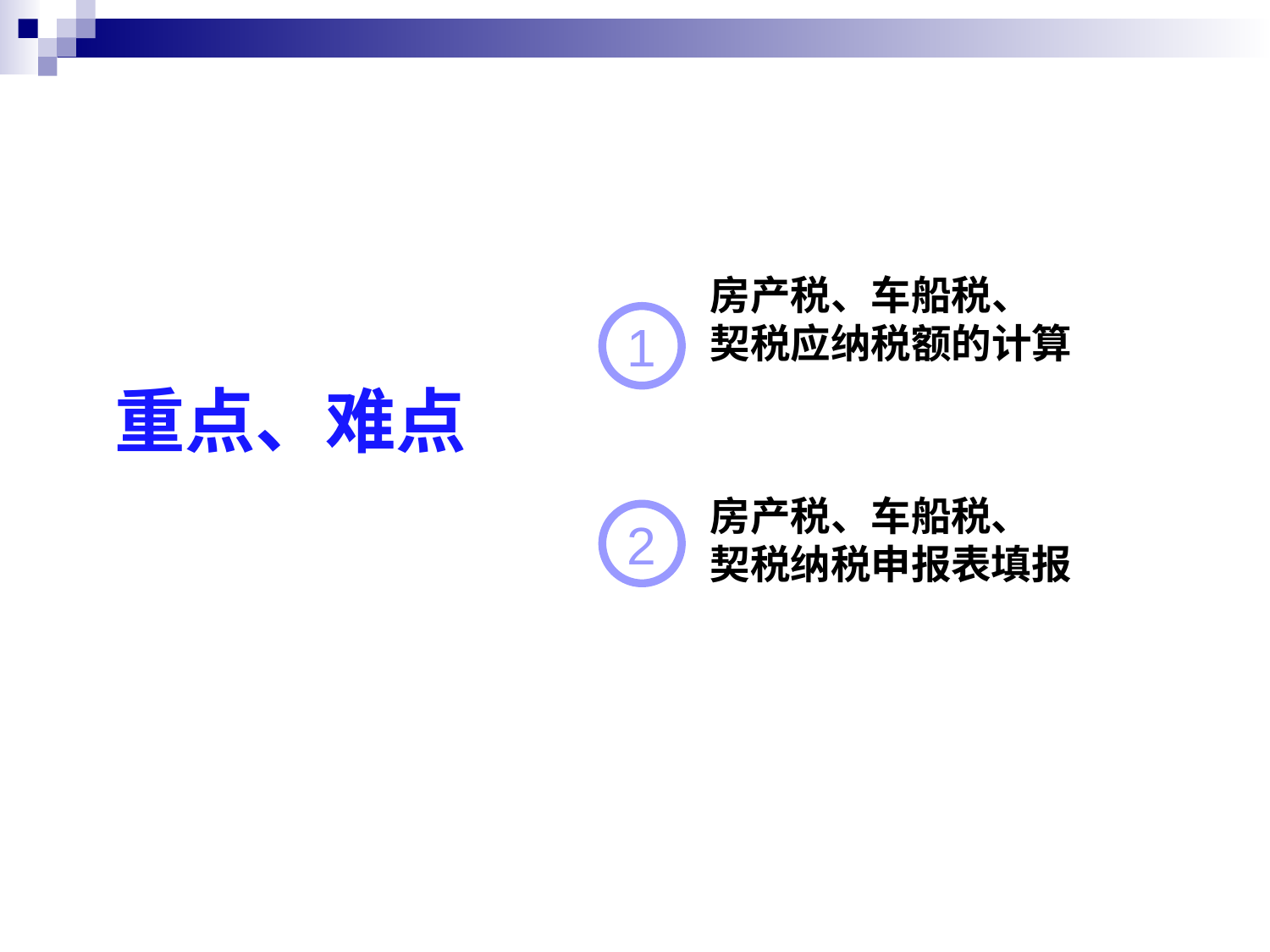

房产税、车船税、
契税应纳税额的计算

1
重点、难点
2
房产税、车船税、
契税纳税申报表填报